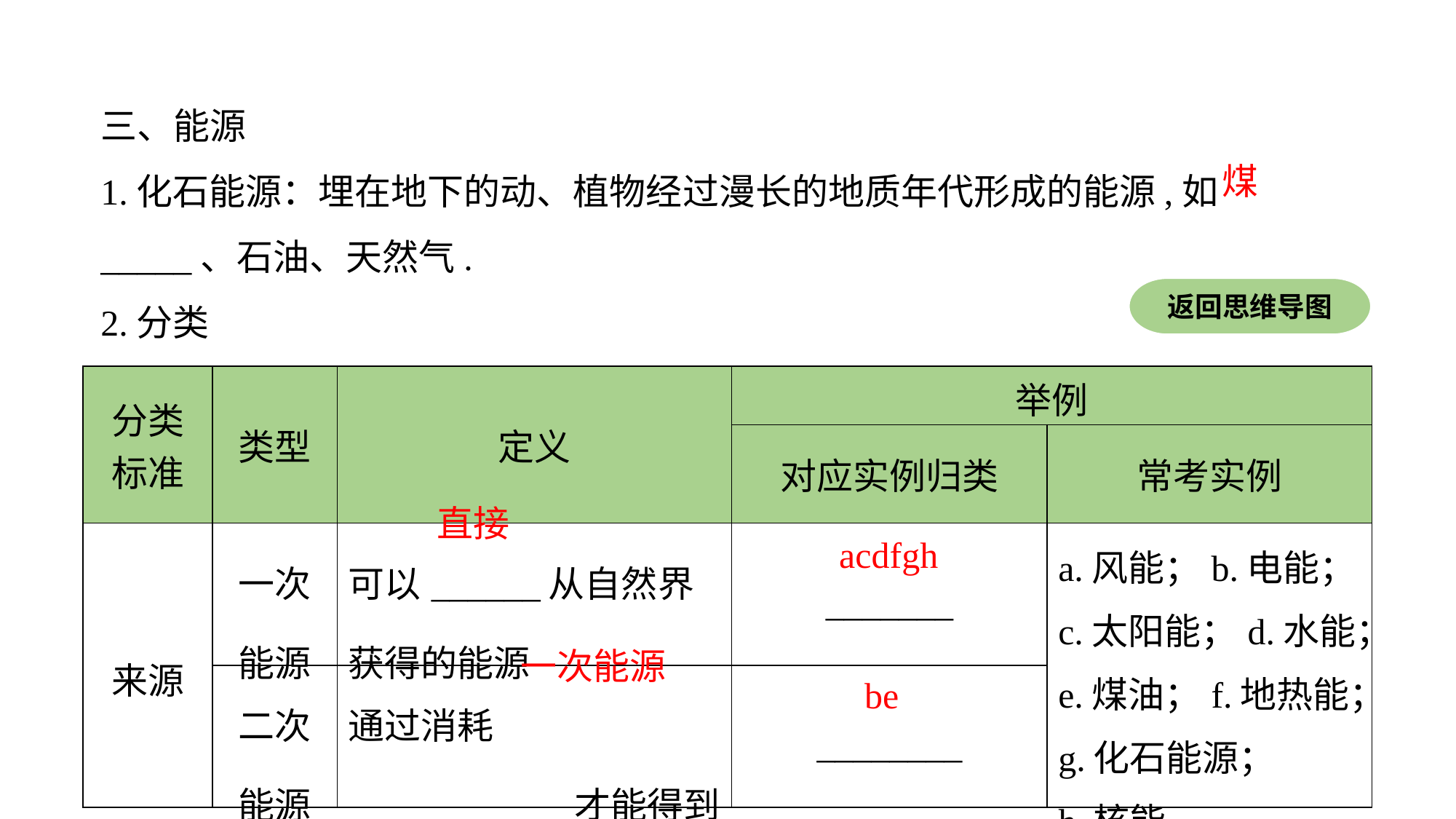

三、能源
1.化石能源：埋在地下的动、植物经过漫长的地质年代形成的能源,如_____、石油、天然气.
2.分类
煤
返回思维导图
| 分类 标准 | 类型 | 定义 | 举例 |  |
| --- | --- | --- | --- | --- |
|  |  |  | 对应实例归类 | 常考实例 |
| 来源 | 一次能源 | 可以\_\_\_\_\_\_从自然界获得的能源 | \_\_\_\_\_\_\_ | a.风能；b.电能； c.太阳能；d.水能；e.煤油；f.地热能；g.化石能源； h.核能 |
|  | 二次能源 | 通过消耗\_\_\_\_\_\_\_\_\_\_\_\_才能得到的能源 | \_\_\_\_\_\_\_\_ |  |
直接
acdfgh
一次能源
be